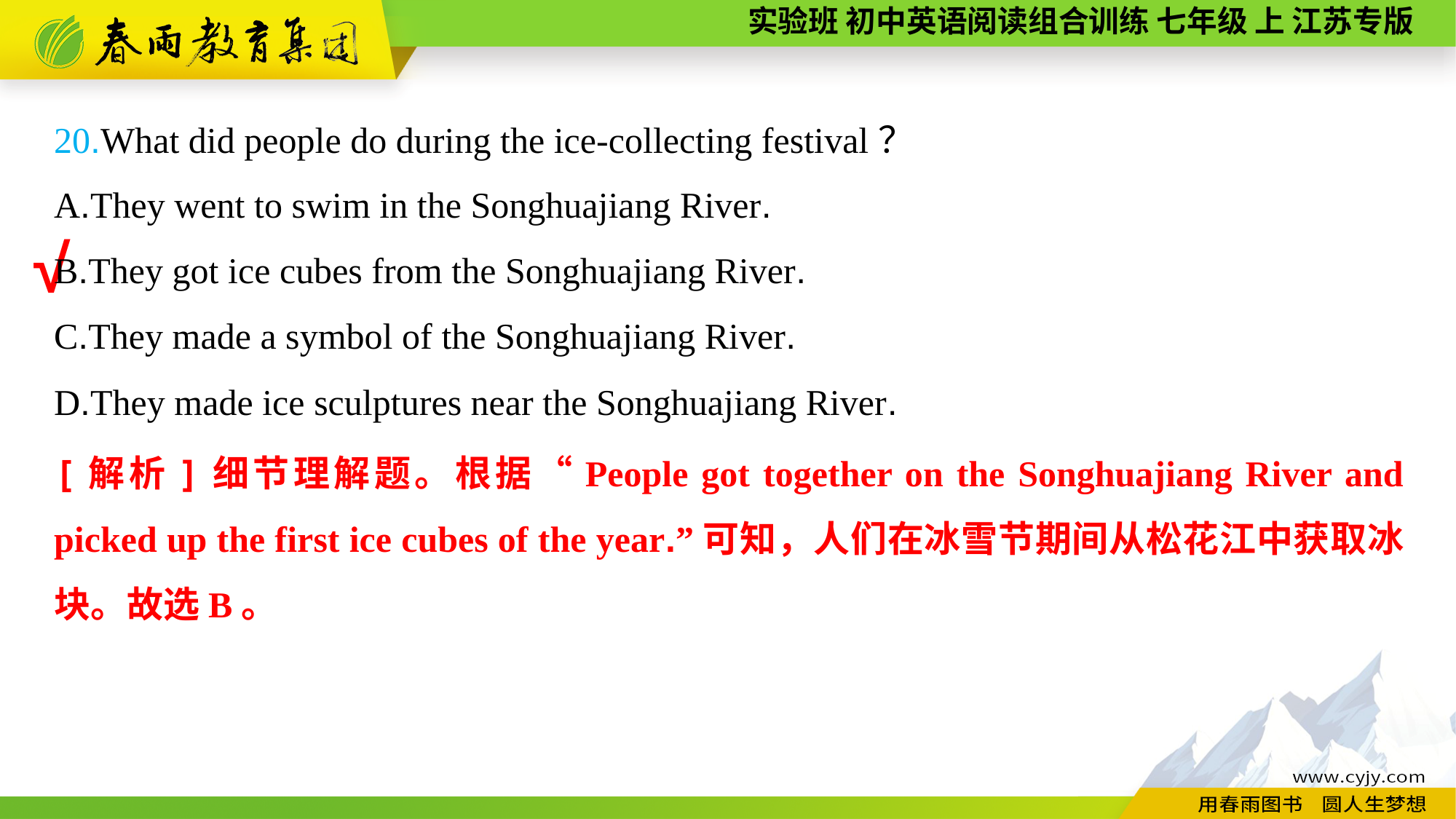

20.What did people do during the ice-collecting festival？
A.They went to swim in the Songhuajiang River.
B.They got ice cubes from the Songhuajiang River.
C.They made a symbol of the Songhuajiang River.
D.They made ice sculptures near the Songhuajiang River.
√
[解析]细节理解题。根据“People got together on the Songhuajiang River and picked up the first ice cubes of the year.”可知，人们在冰雪节期间从松花江中获取冰块。故选B。